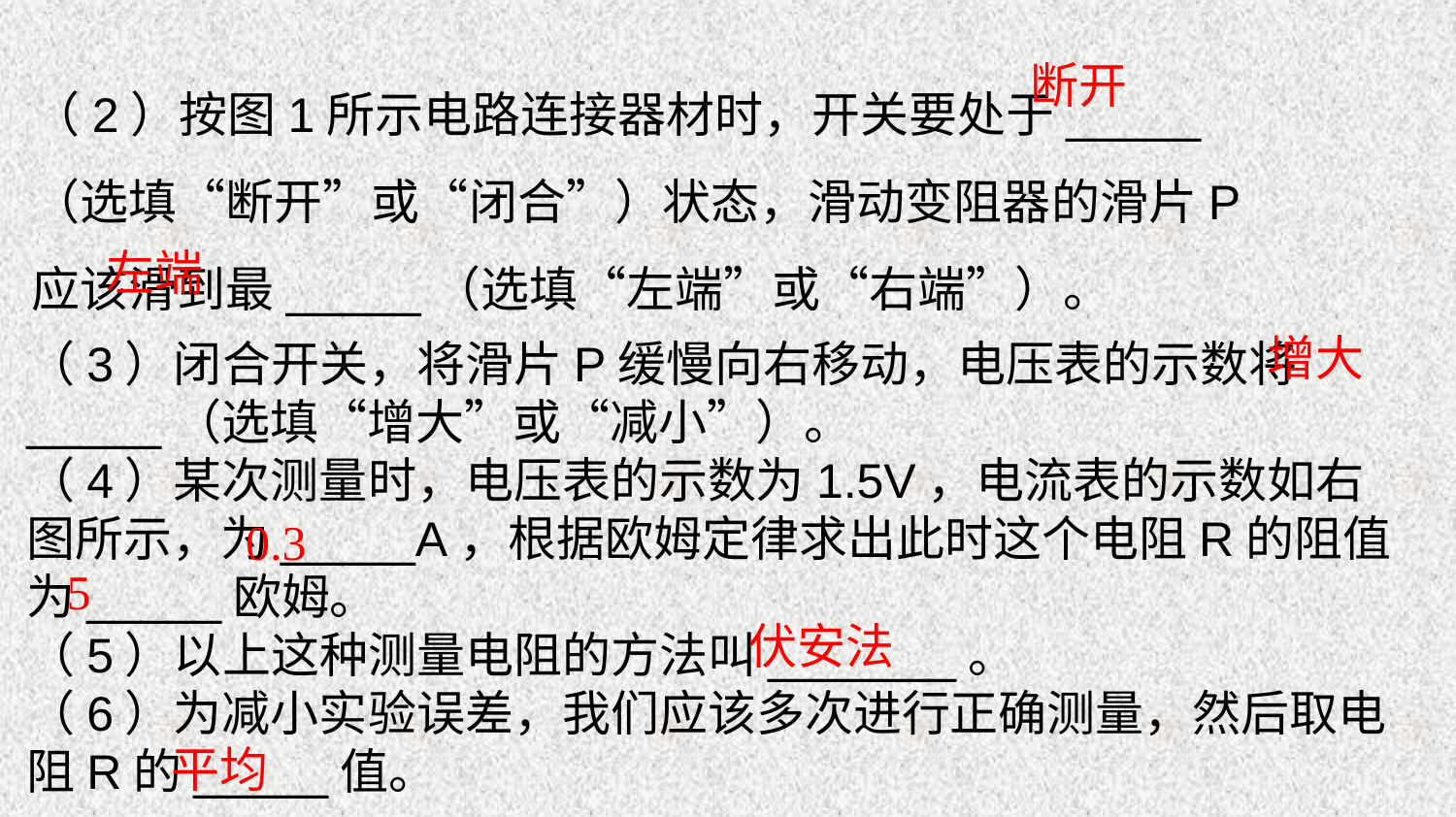

（2）按图1所示电路连接器材时，开关要处于_____（选填“断开”或“闭合”）状态，滑动变阻器的滑片P应该滑到最_____（选填“左端”或“右端”）。
 断开
左端
增大
（3）闭合开关，将滑片P缓慢向右移动，电压表的示数将_____（选填“增大”或“减小”）。
（4）某次测量时，电压表的示数为1.5V，电流表的示数如右图所示，为_____A，根据欧姆定律求出此时这个电阻R的阻值为_____欧姆。
（5）以上这种测量电阻的方法叫_______。
（6）为减小实验误差，我们应该多次进行正确测量，然后取电阻R的_____值。
 0.3
5
伏安法
平均